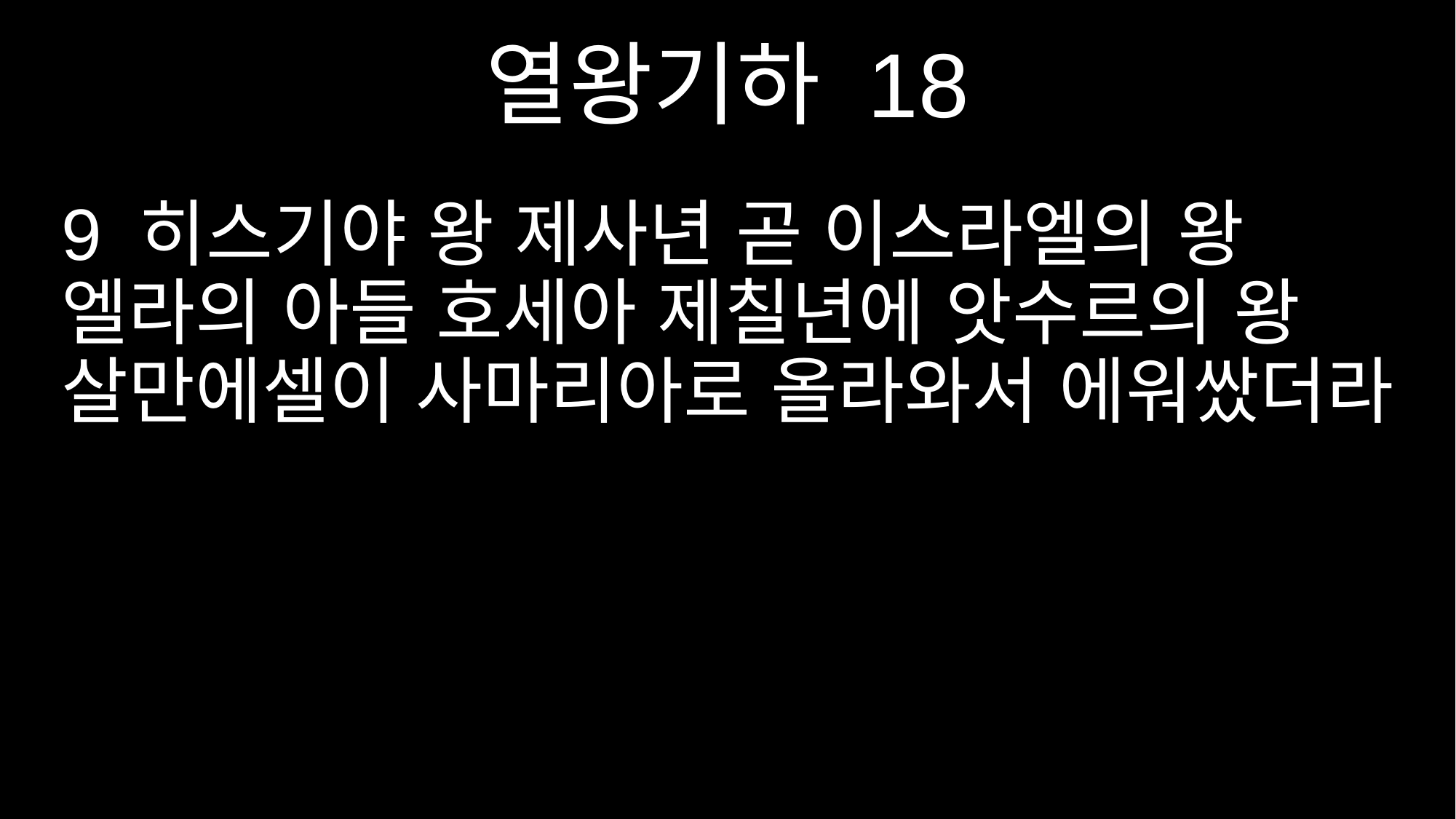

열왕기하 18
9 히스기야 왕 제사년 곧 이스라엘의 왕 엘라의 아들 호세아 제칠년에 앗수르의 왕 살만에셀이 사마리아로 올라와서 에워쌌더라